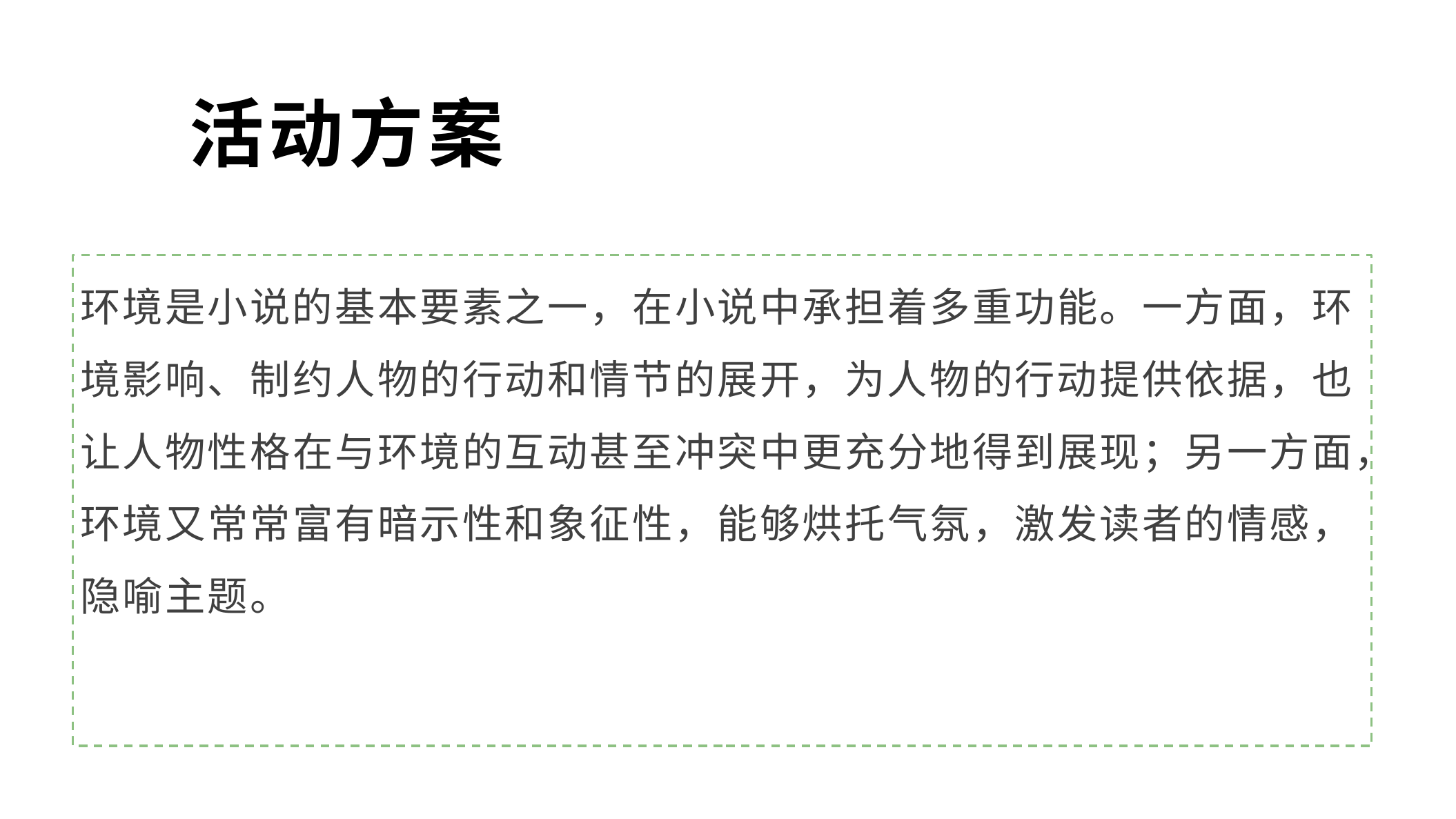

活动方案
环境是小说的基本要素之一，在小说中承担着多重功能。一方面，环境影响、制约人物的行动和情节的展开，为人物的行动提供依据，也让人物性格在与环境的互动甚至冲突中更充分地得到展现；另一方面，环境又常常富有暗示性和象征性，能够烘托气氛，激发读者的情感，隐喻主题。